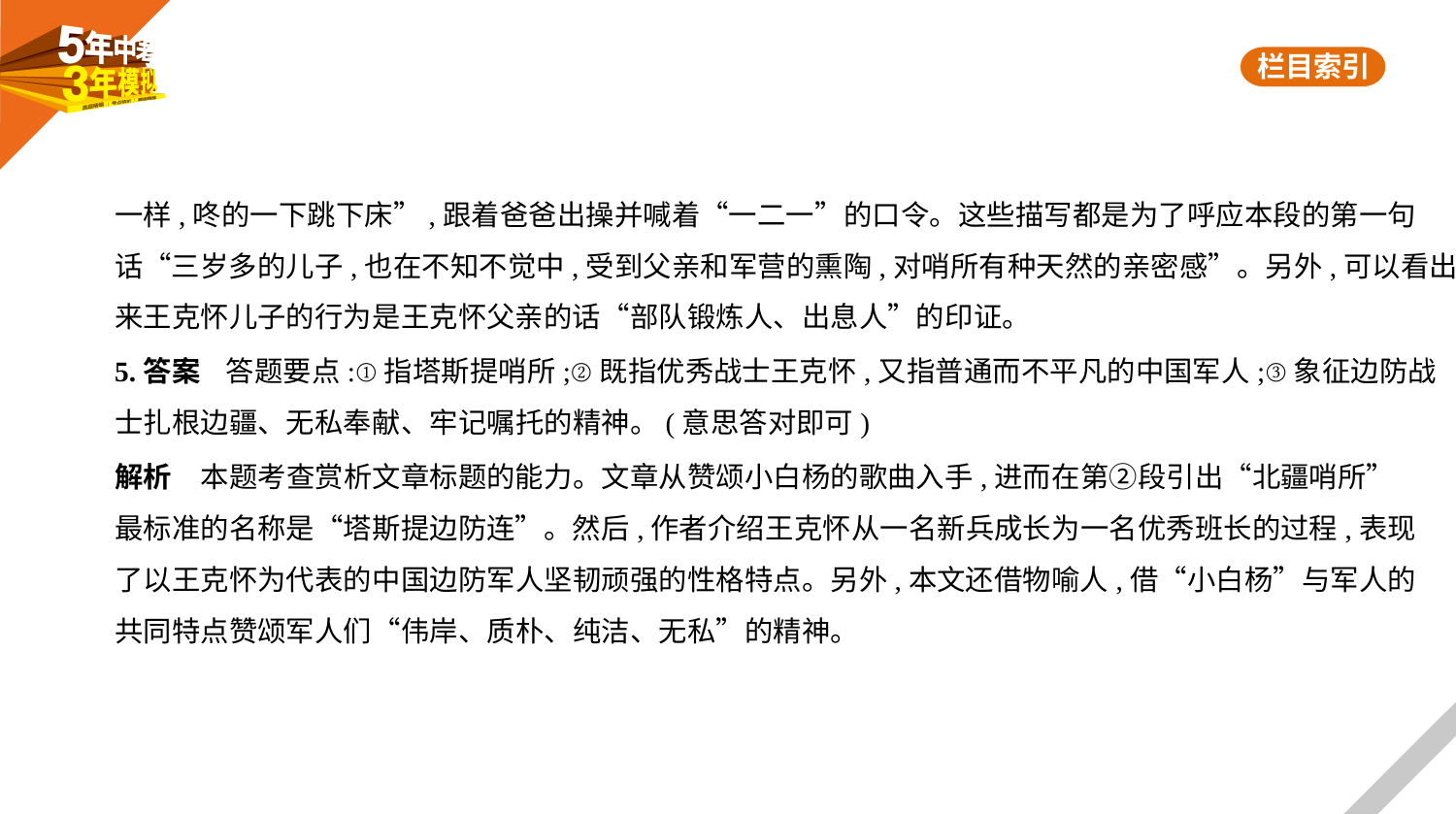

一样,咚的一下跳下床”,跟着爸爸出操并喊着“一二一”的口令。这些描写都是为了呼应本段的第一句
话“三岁多的儿子,也在不知不觉中,受到父亲和军营的熏陶,对哨所有种天然的亲密感”。另外,可以看出
来王克怀儿子的行为是王克怀父亲的话“部队锻炼人、出息人”的印证。
5.答案    答题要点:①指塔斯提哨所;②既指优秀战士王克怀,又指普通而不平凡的中国军人;③象征边防战
士扎根边疆、无私奉献、牢记嘱托的精神。(意思答对即可)
解析　本题考查赏析文章标题的能力。文章从赞颂小白杨的歌曲入手,进而在第②段引出“北疆哨所”
最标准的名称是“塔斯提边防连”。然后,作者介绍王克怀从一名新兵成长为一名优秀班长的过程,表现
了以王克怀为代表的中国边防军人坚韧顽强的性格特点。另外,本文还借物喻人,借“小白杨”与军人的
共同特点赞颂军人们“伟岸、质朴、纯洁、无私”的精神。